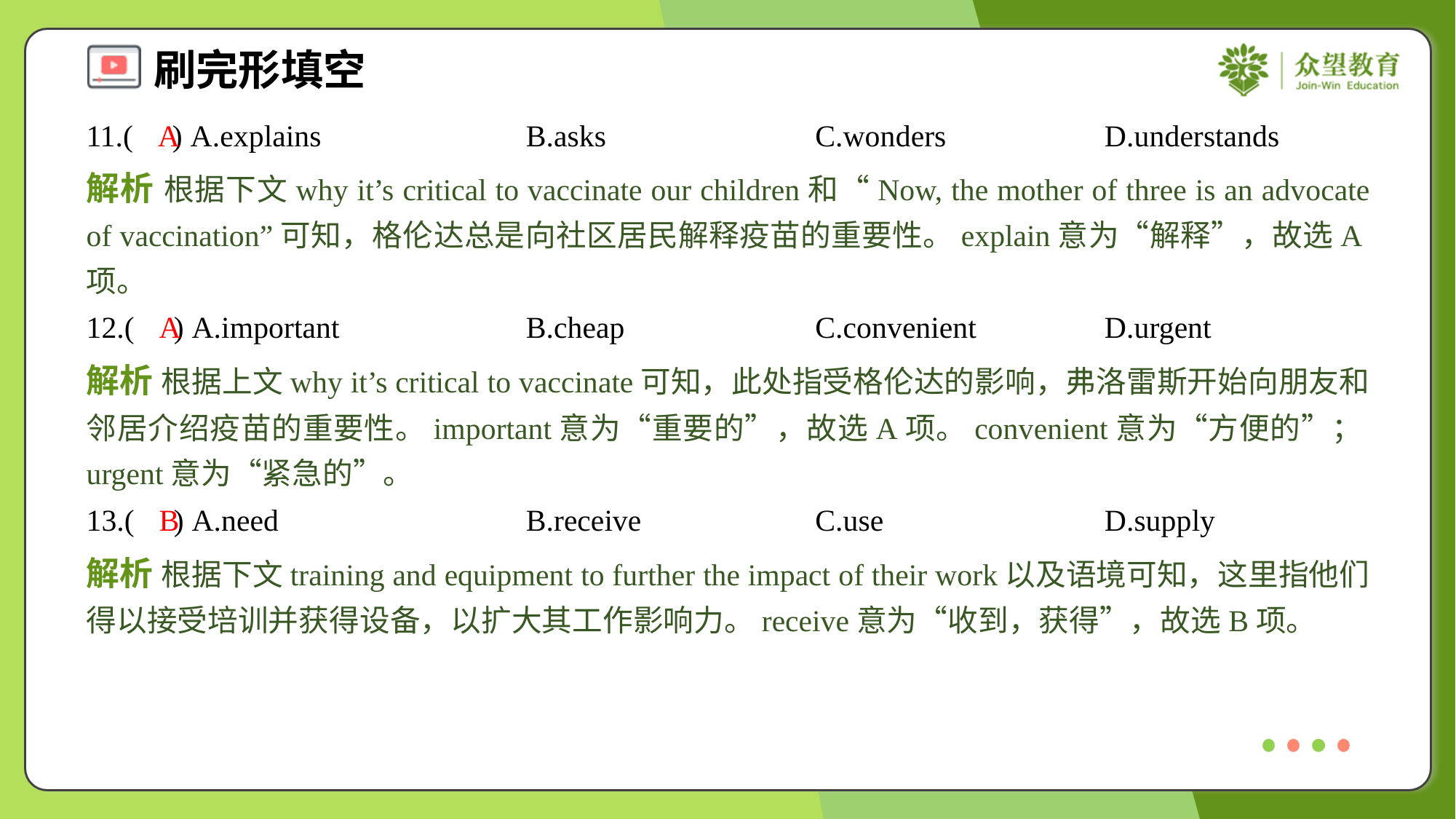

11.(     ) A.explains	B.asks	C.wonders	D.understands
A
解析 根据下文why it’s critical to vaccinate our children和“Now, the mother of three is an advocate of vaccination”可知，格伦达总是向社区居民解释疫苗的重要性。explain意为“解释”，故选A项。
12.(     ) A.important	B.cheap	C.convenient	D.urgent
A
解析 根据上文why it’s critical to vaccinate可知，此处指受格伦达的影响，弗洛雷斯开始向朋友和邻居介绍疫苗的重要性。important意为“重要的”，故选A项。convenient意为“方便的”；urgent意为“紧急的”。
13.(     ) A.need	B.receive	C.use	D.supply
B
解析 根据下文training and equipment to further the impact of their work以及语境可知，这里指他们得以接受培训并获得设备，以扩大其工作影响力。receive意为“收到，获得”，故选B项。